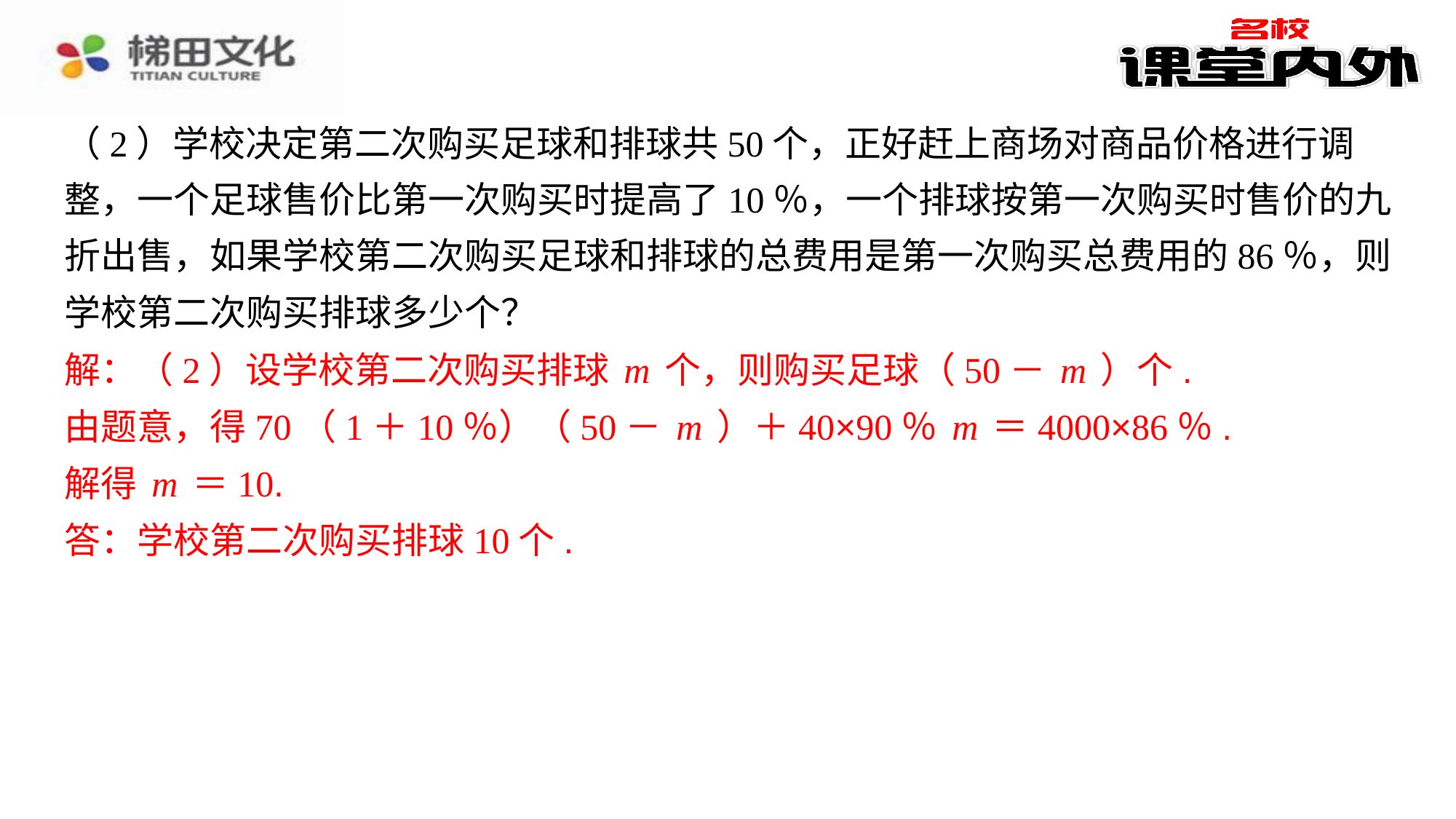

（2）学校决定第二次购买足球和排球共50个，正好赶上商场对商品价格进行调
整，一个足球售价比第一次购买时提高了10％，一个排球按第一次购买时售价的九
折出售，如果学校第二次购买足球和排球的总费用是第一次购买总费用的86％，则
学校第二次购买排球多少个？
解：（2）设学校第二次购买排球m个，则购买足球（50－m）个.
由题意，得70（1＋10％）（50－m）＋40×90％m＝4000×86％.
解得m＝10.
答：学校第二次购买排球10个.
解：（2）设学校第二次购买排球m个，则购买足球（50－m）个.
由题意，得70（1＋10％）（50－m）＋40×90％m＝4000×86％.
解得m＝10.
答：学校第二次购买排球10个.